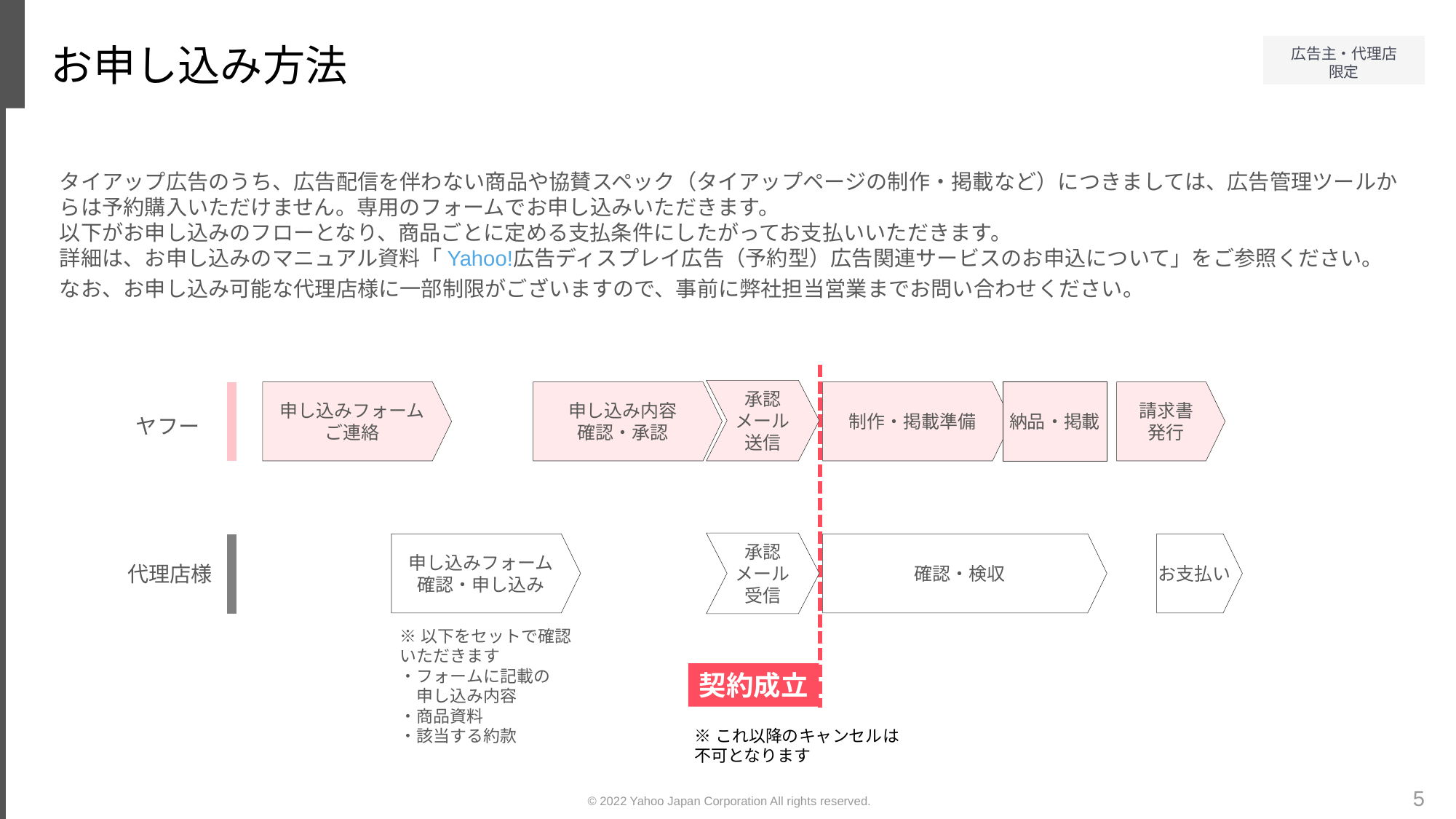

お申し込み方法
タイアップ広告のうち、広告配信を伴わない商品や協賛スペック（タイアップページの制作・掲載など）につきましては、広告管理ツールからは予約購入いただけません。専用のフォームでお申し込みいただきます。
以下がお申し込みのフローとなり、商品ごとに定める支払条件にしたがってお支払いいただきます。
詳細は、お申し込みのマニュアル資料「Yahoo!広告ディスプレイ広告（予約型）広告関連サービスのお申込について」をご参照ください。
なお、お申し込み可能な代理店様に一部制限がございますので、事前に弊社担当営業までお問い合わせください。
承認メール
送信
申し込みフォーム
ご連絡
申し込み内容
確認・承認
制作・掲載準備
納品・掲載
請求書
発行
ヤフー
承認メール
受信
申し込みフォーム
確認・申し込み
確認・検収
お支払い
代理店様
※以下をセットで確認
いただきます
・フォームに記載の
　申し込み内容
・商品資料
・該当する約款
契約成立
※これ以降のキャンセルは
不可となります
5